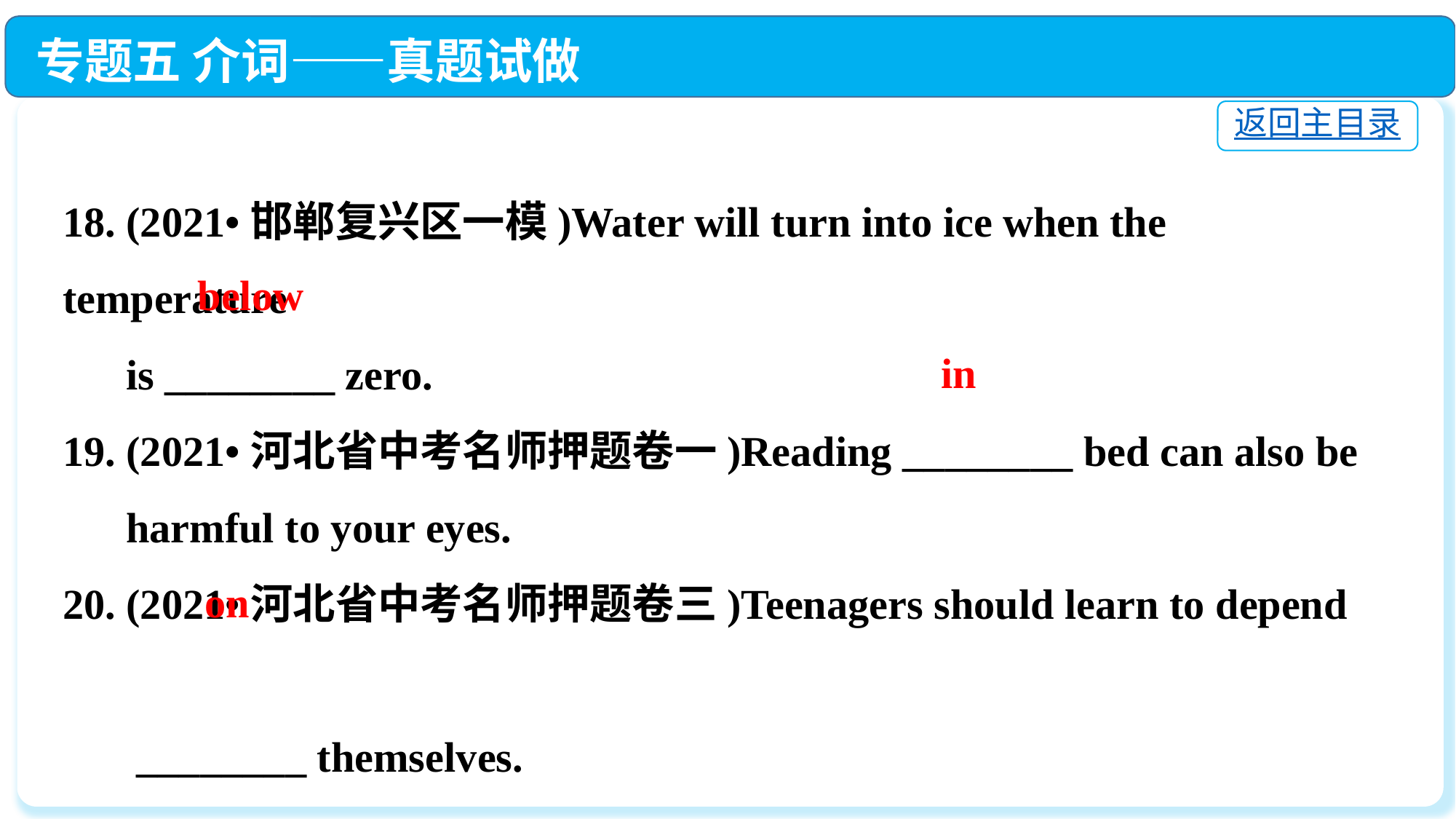

专题五 介词——真题试做

返回主目录
18. (2021•邯郸复兴区一模)Water will turn into ice when the temperature
      is ________ zero.
19. (2021•河北省中考名师押题卷一)Reading ________ bed can also be
      harmful to your eyes.
20. (2021•河北省中考名师押题卷三)Teenagers should learn to depend
       ________ themselves.
below
in
on